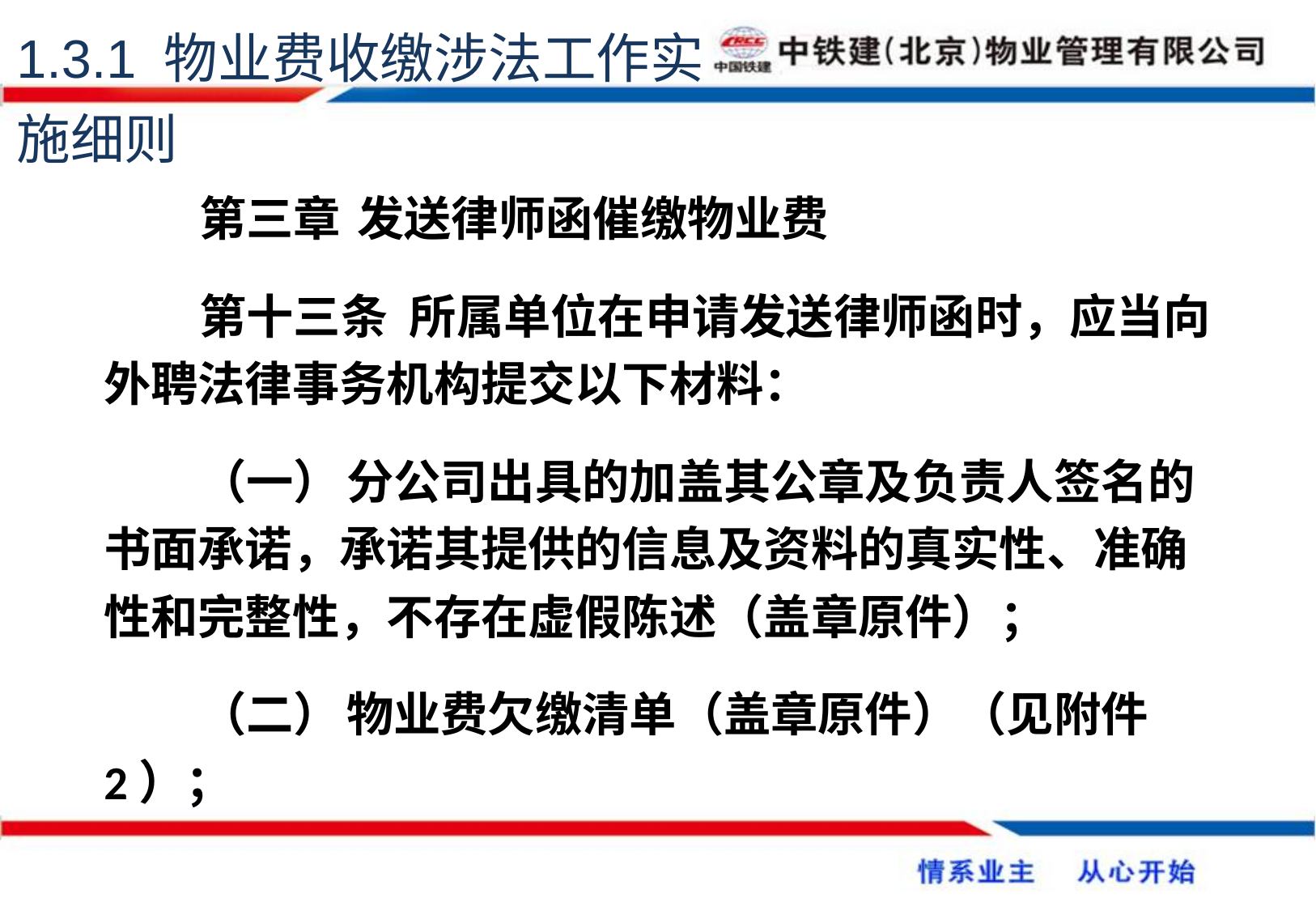

1.3.1 物业费收缴涉法工作实施细则
第三章	 发送律师函催缴物业费
第十三条  所属单位在申请发送律师函时，应当向外聘法律事务机构提交以下材料：
（一）	分公司出具的加盖其公章及负责人签名的书面承诺，承诺其提供的信息及资料的真实性、准确性和完整性，不存在虚假陈述（盖章原件）；
（二）	物业费欠缴清单（盖章原件）（见附件2）；
63